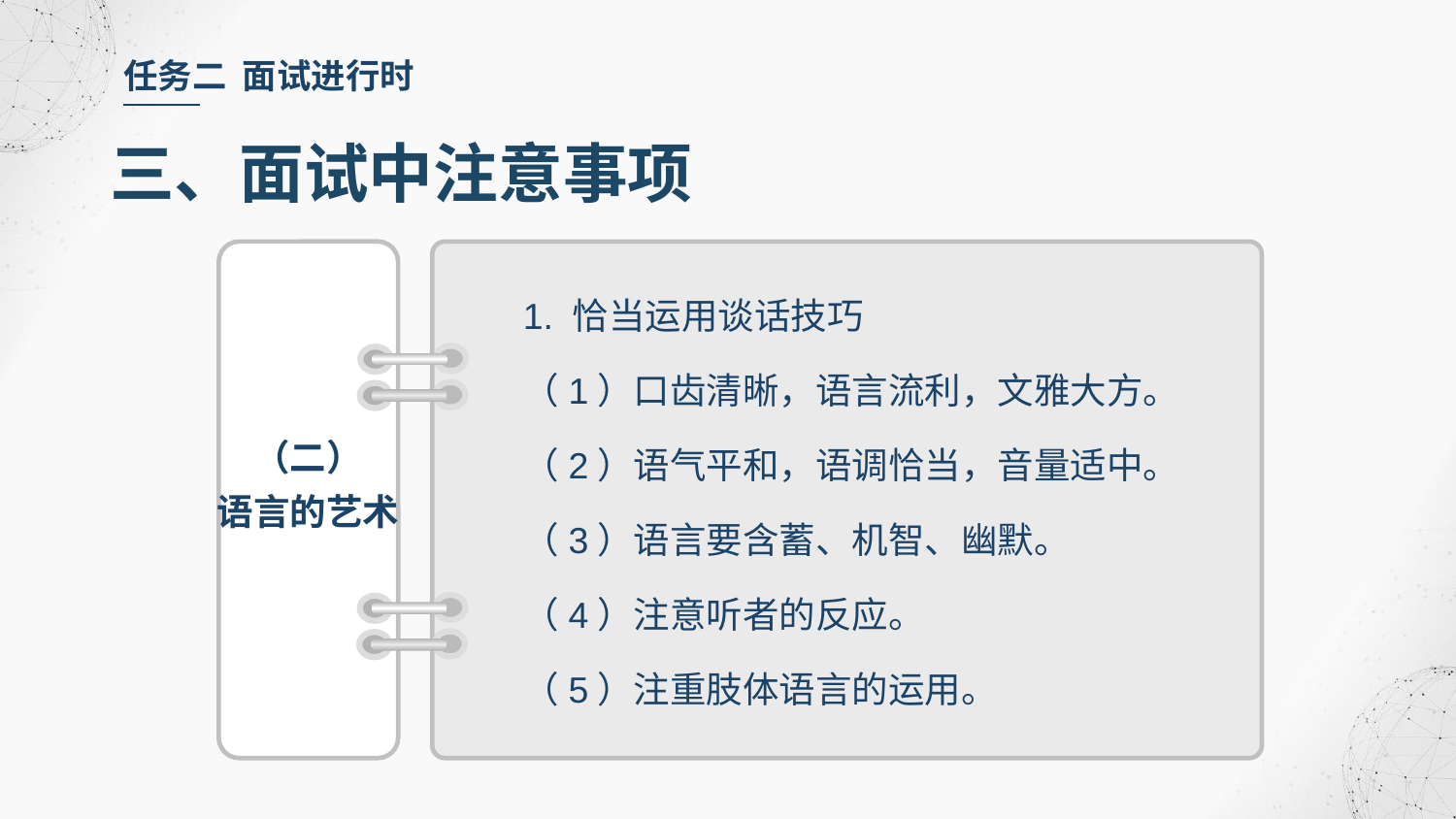

任务二  面试进行时
三、面试中注意事项

1. 恰当运用谈话技巧
（1）口齿清晰，语言流利，文雅大方。
（2）语气平和，语调恰当，音量适中。
（3）语言要含蓄、机智、幽默。
（4）注意听者的反应。
（5）注重肢体语言的运用。

（二）
语言的艺术